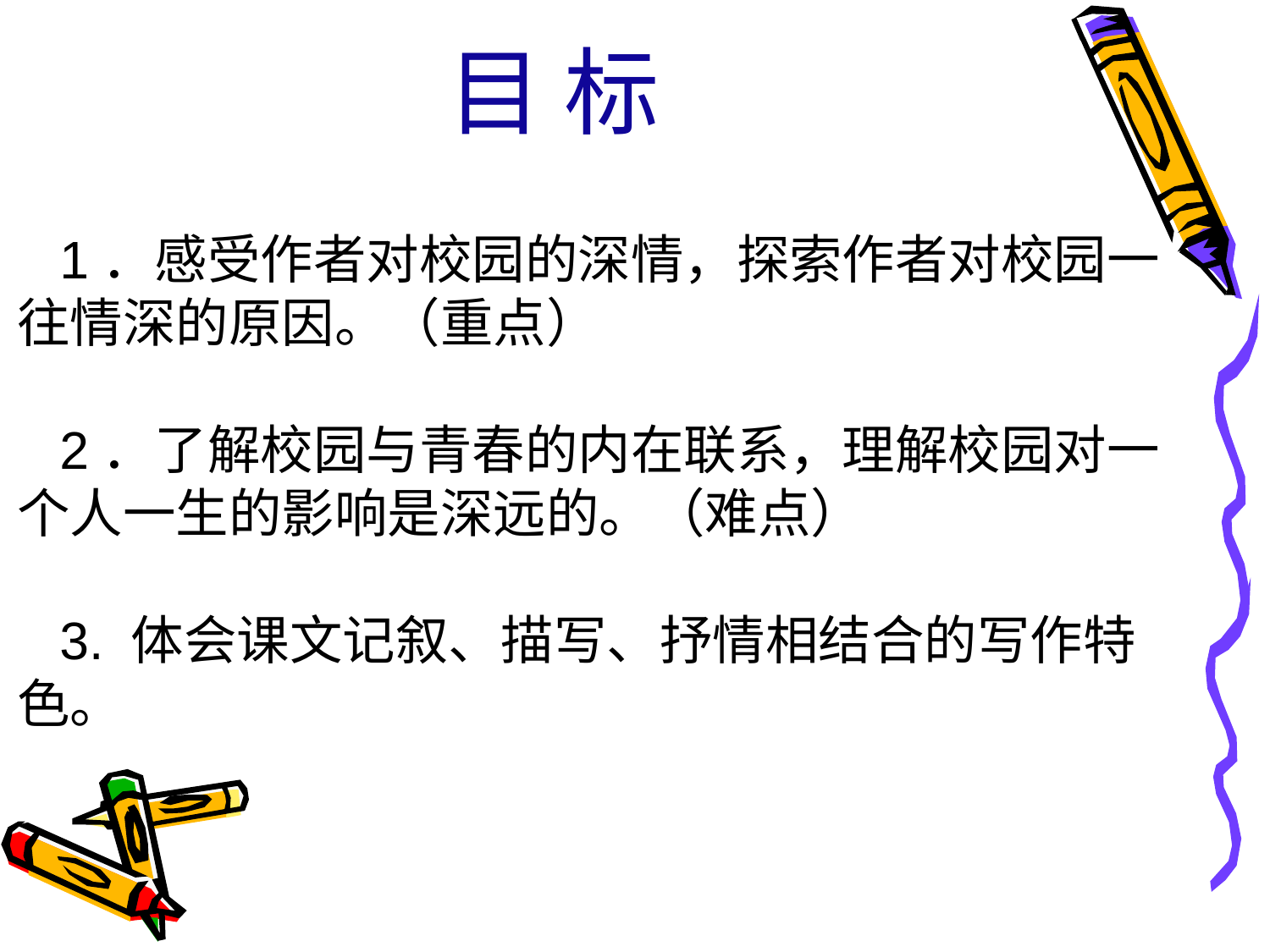

目 标
1．感受作者对校园的深情，探索作者对校园一往情深的原因。（重点）

2．了解校园与青春的内在联系，理解校园对一个人一生的影响是深远的。（难点）

3. 体会课文记叙、描写、抒情相结合的写作特色。